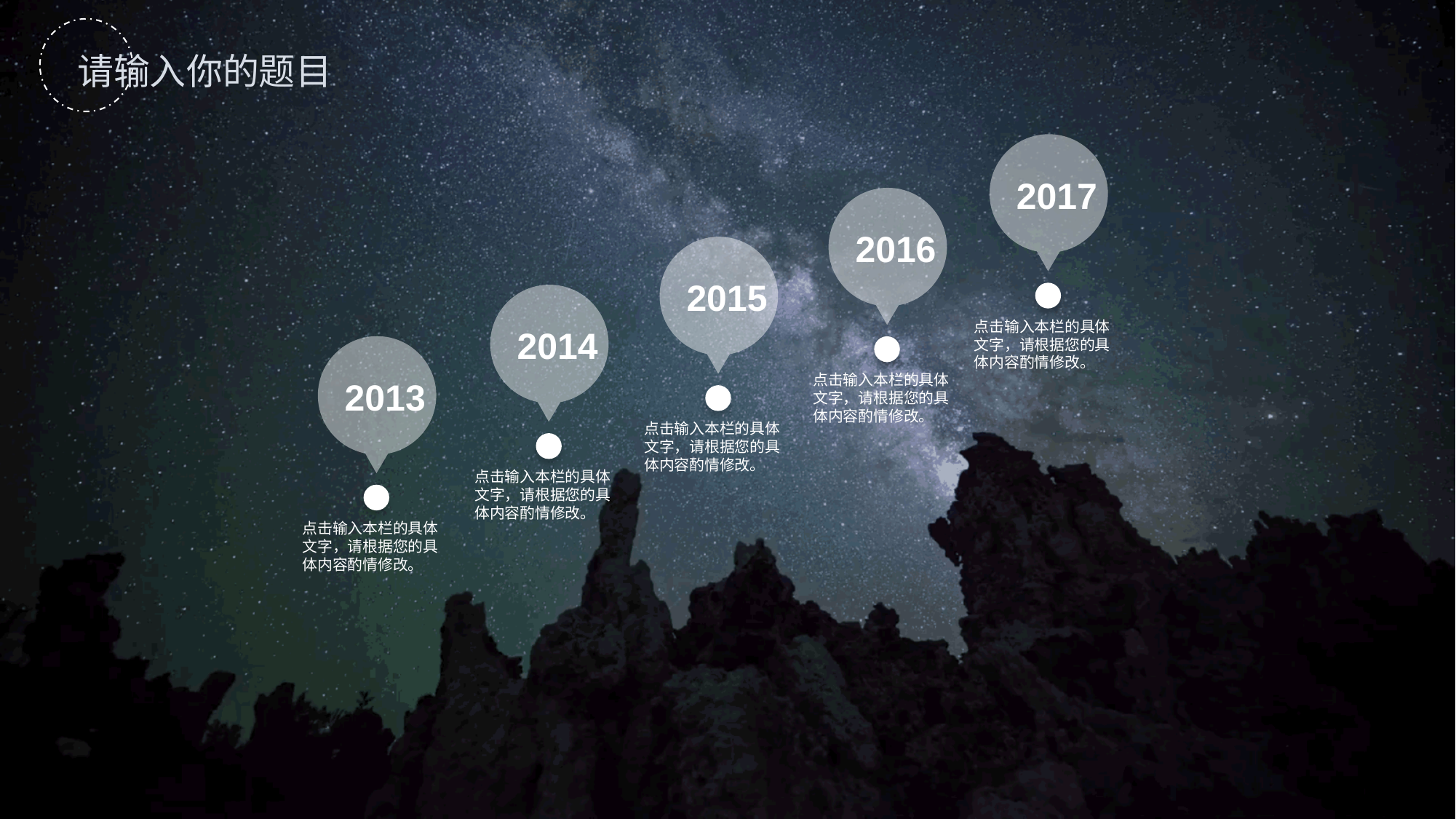

2017

2016

2015

2014
点击输入本栏的具体文字，请根据您的具体内容酌情修改。

2013

点击输入本栏的具体文字，请根据您的具体内容酌情修改。

点击输入本栏的具体文字，请根据您的具体内容酌情修改。

点击输入本栏的具体文字，请根据您的具体内容酌情修改。

点击输入本栏的具体文字，请根据您的具体内容酌情修改。